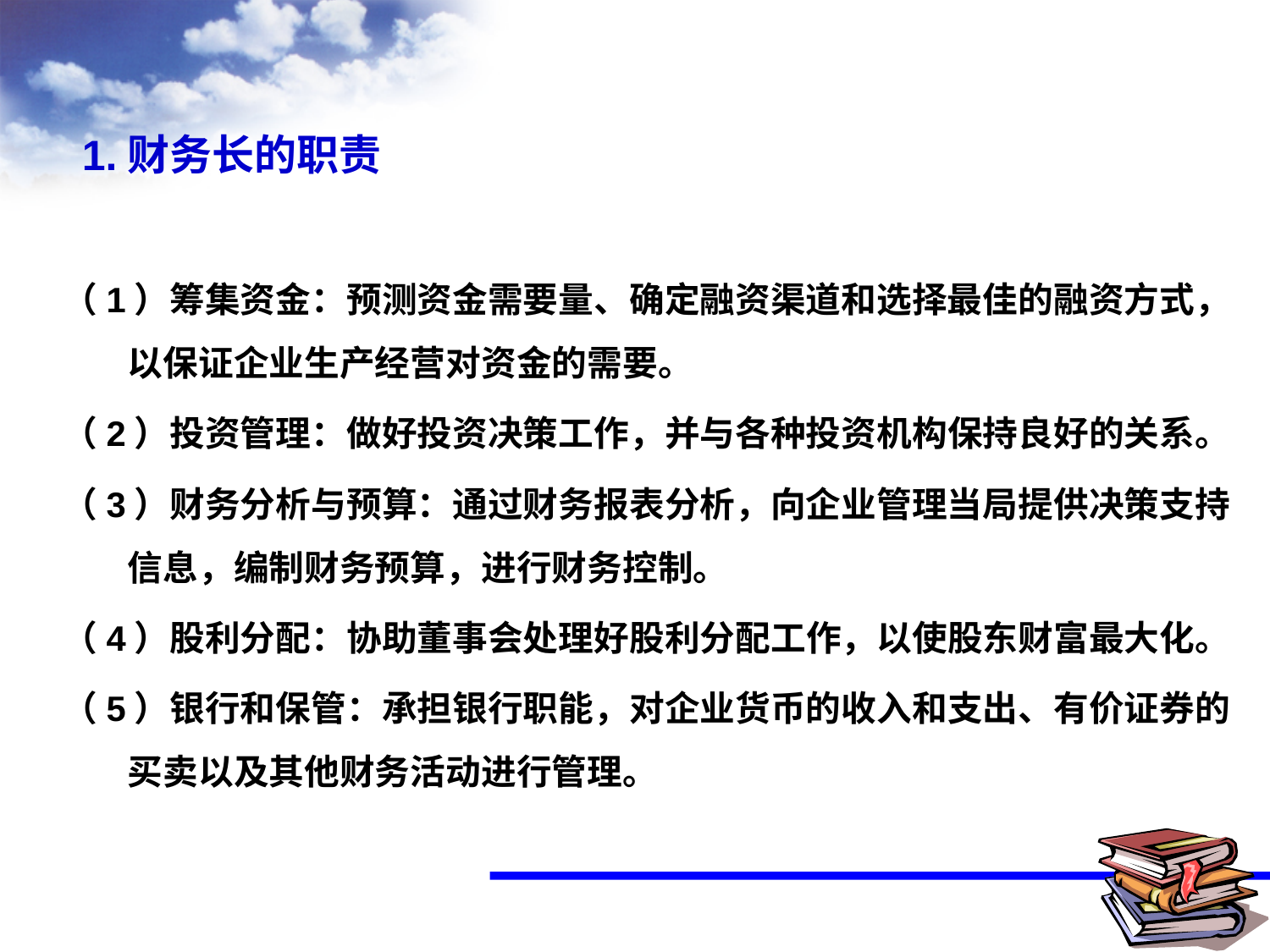

1.财务长的职责

（1）筹集资金：预测资金需要量、确定融资渠道和选择最佳的融资方式，以保证企业生产经营对资金的需要。
（2）投资管理：做好投资决策工作，并与各种投资机构保持良好的关系。
（3）财务分析与预算：通过财务报表分析，向企业管理当局提供决策支持信息，编制财务预算，进行财务控制。
（4）股利分配：协助董事会处理好股利分配工作，以使股东财富最大化。
（5）银行和保管：承担银行职能，对企业货币的收入和支出、有价证券的买卖以及其他财务活动进行管理。